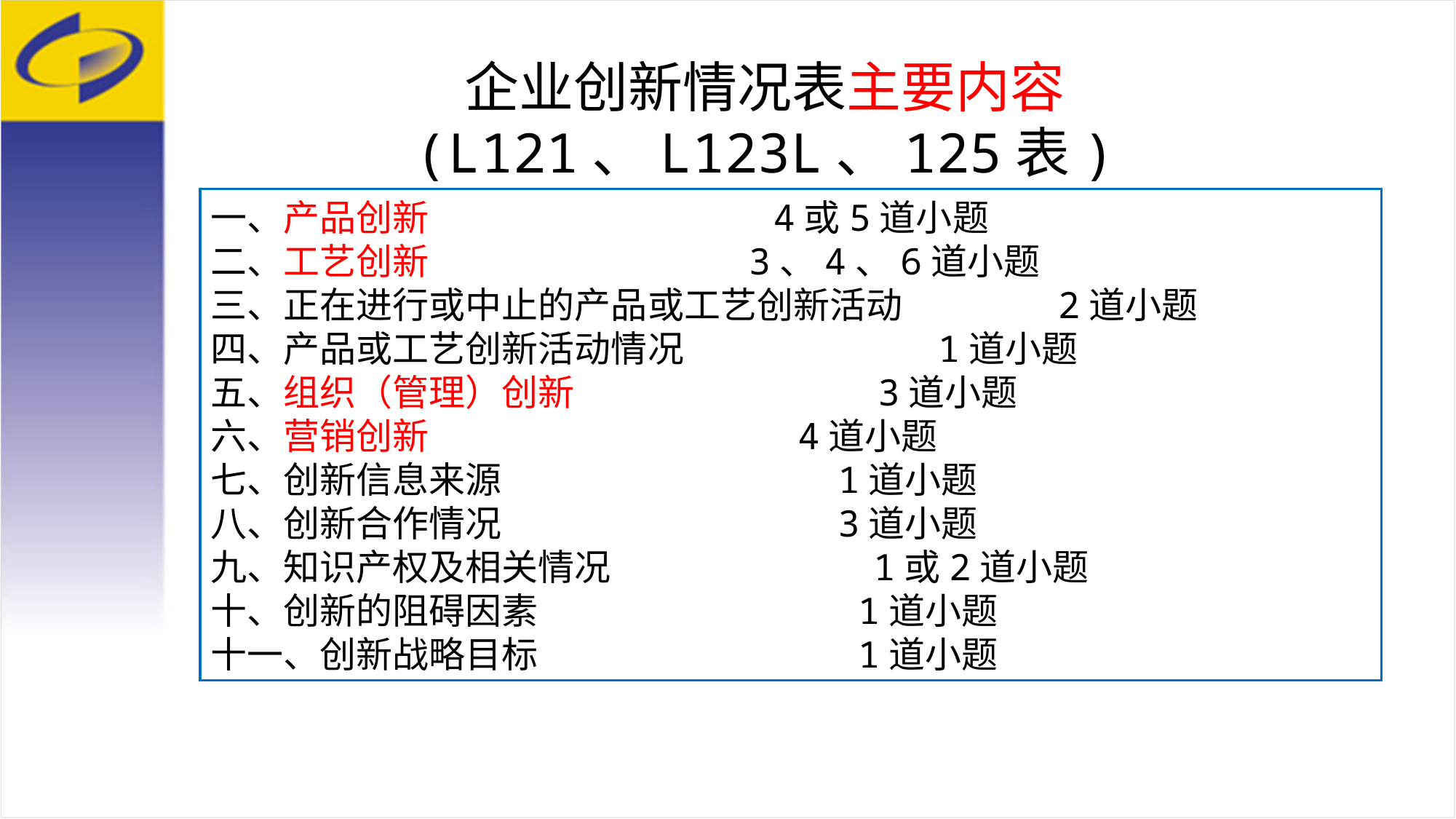

企业创新情况表主要内容
(L121、L123L、125表)
一、产品创新                                         4或5道小题
二、工艺创新                                      3、4、6道小题
三、正在进行或中止的产品或工艺创新活动                  2道小题
四、产品或工艺创新活动情况                              1道小题
五、组织（管理）创新                                    3道小题
六、营销创新                                            4道小题
七、创新信息来源                                        1道小题
八、创新合作情况                                        3道小题
九、知识产权及相关情况                               1或2道小题
十、创新的阻碍因素                                      1道小题
十一、创新战略目标                                      1道小题
19